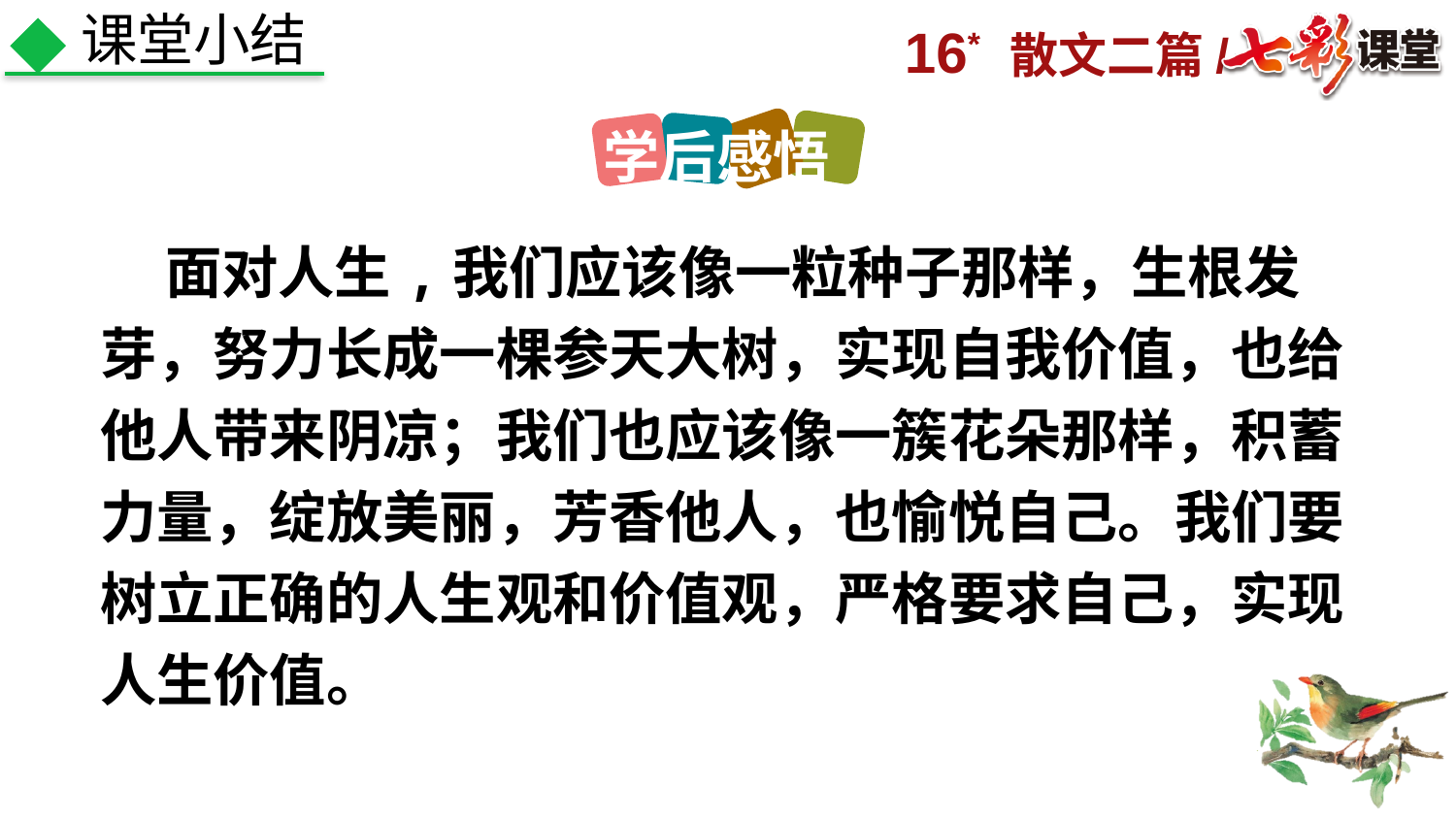

课堂小结

学后感悟

    面对人生,我们应该像一粒种子那样，生根发芽，努力长成一棵参天大树，实现自我价值，也给他人带来阴凉；我们也应该像一簇花朵那样，积蓄力量，绽放美丽，芳香他人，也愉悦自己。我们要树立正确的人生观和价值观，严格要求自己，实现人生价值。